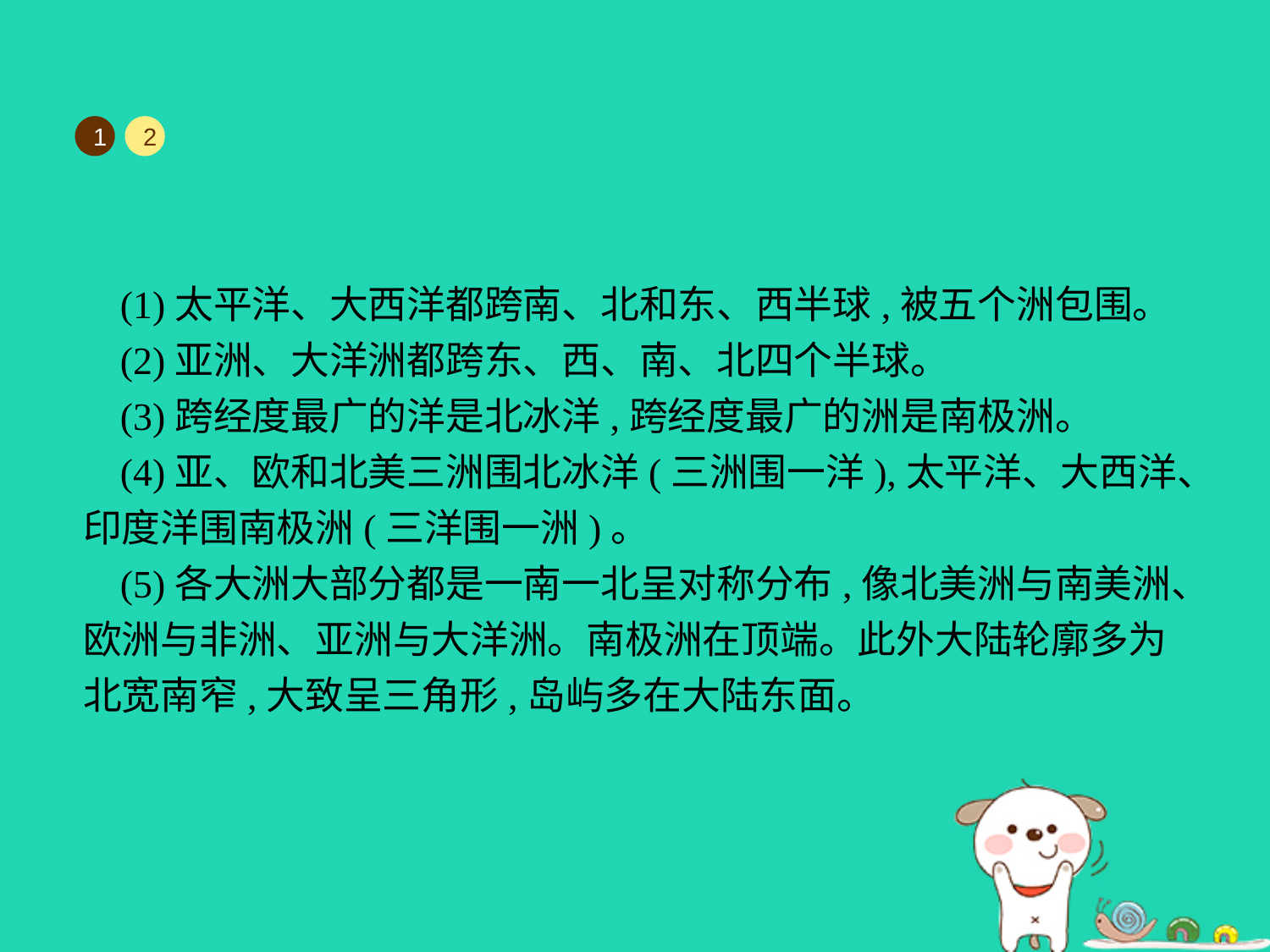

1
2
(1)太平洋、大西洋都跨南、北和东、西半球,被五个洲包围。
(2)亚洲、大洋洲都跨东、西、南、北四个半球。
(3)跨经度最广的洋是北冰洋,跨经度最广的洲是南极洲。
(4)亚、欧和北美三洲围北冰洋(三洲围一洋),太平洋、大西洋、印度洋围南极洲(三洋围一洲)。
(5)各大洲大部分都是一南一北呈对称分布,像北美洲与南美洲、欧洲与非洲、亚洲与大洋洲。南极洲在顶端。此外大陆轮廓多为北宽南窄,大致呈三角形,岛屿多在大陆东面。